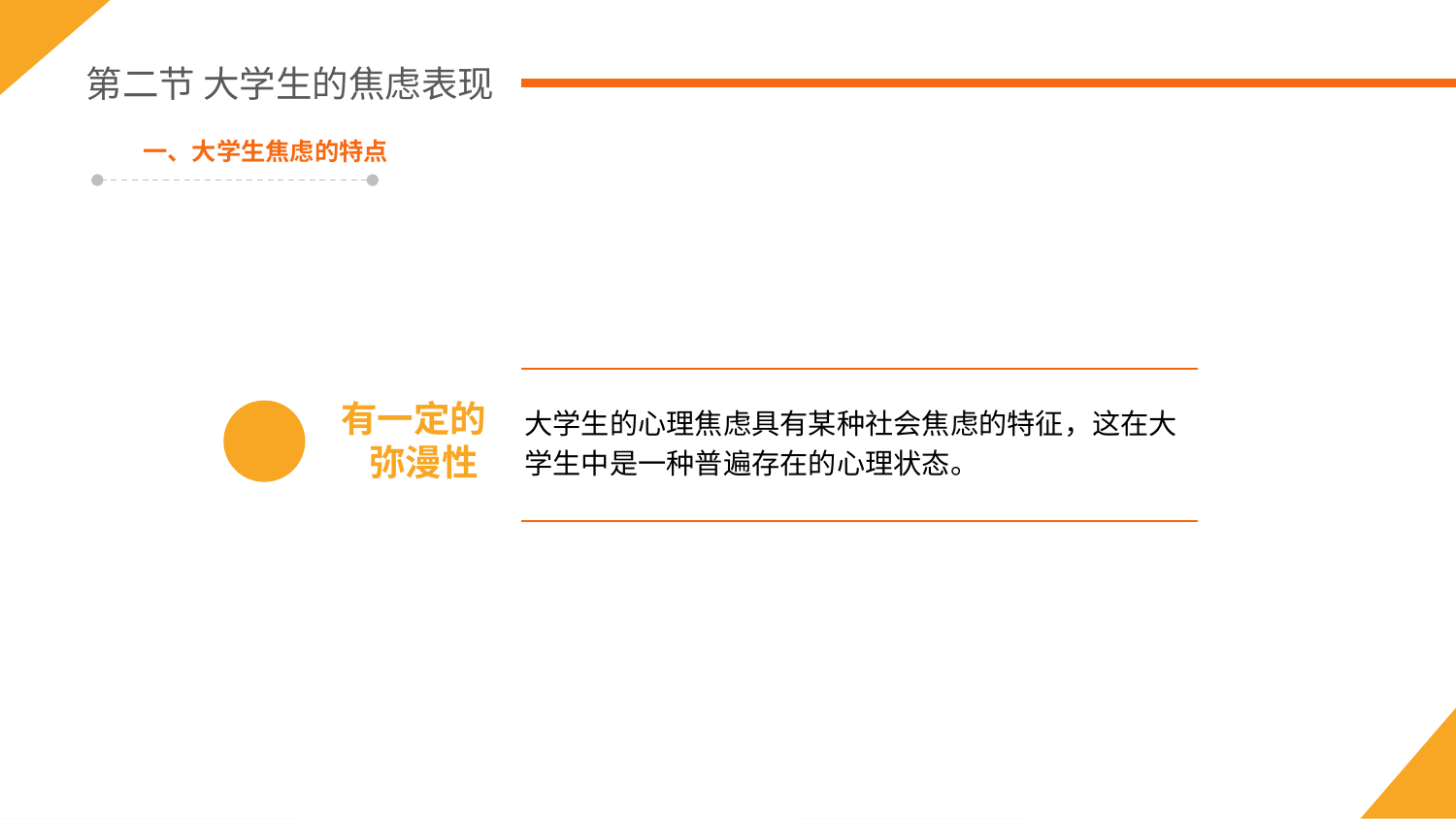

第二节 大学生的焦虑表现
一、大学生焦虑的特点
有一定的
弥漫性
大学生的心理焦虑具有某种社会焦虑的特征，这在大学生中是一种普遍存在的心理状态。